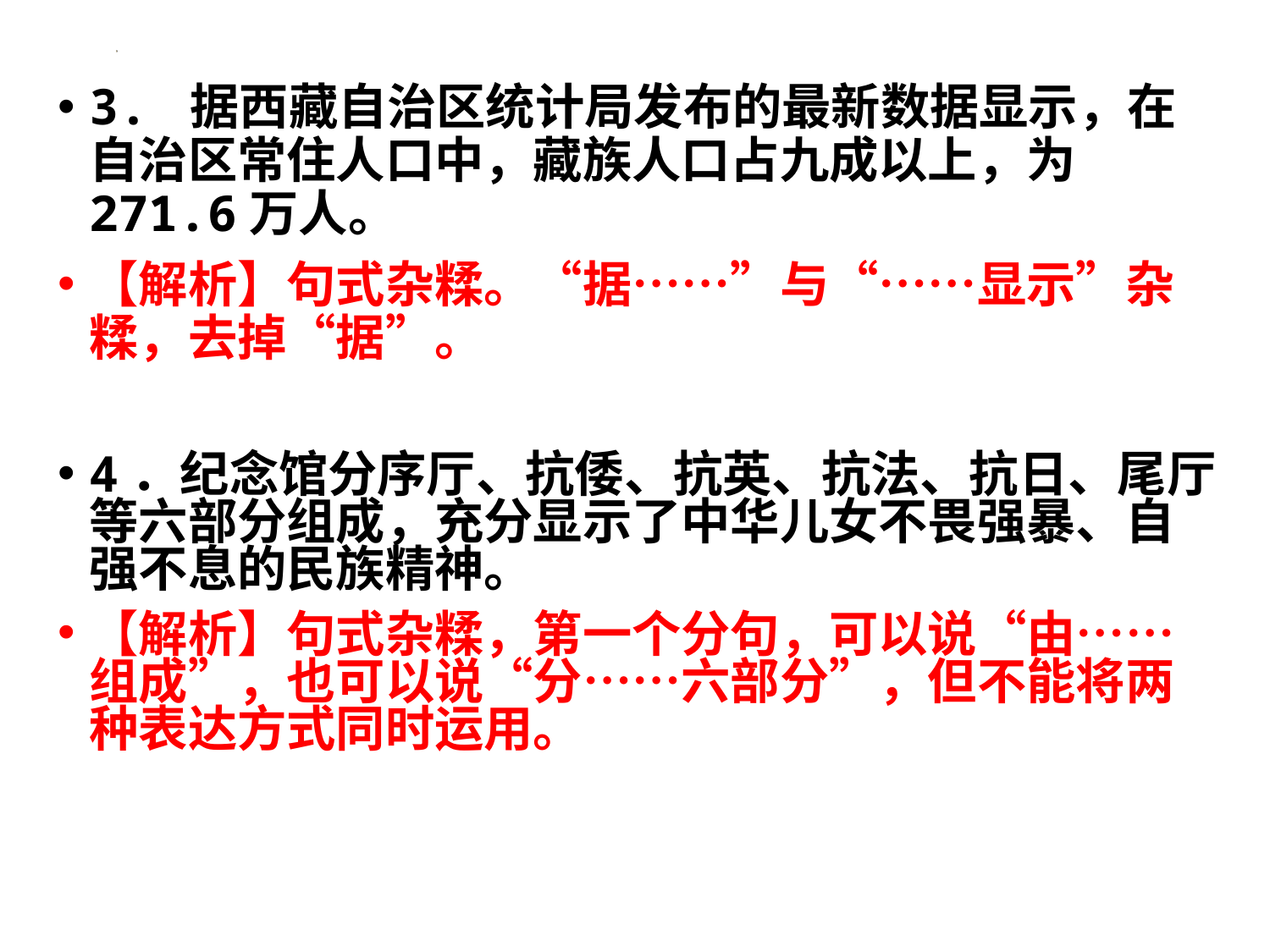

3. 据西藏自治区统计局发布的最新数据显示，在自治区常住人口中，藏族人口占九成以上，为271.6万人。
【解析】句式杂糅。“据……”与“……显示”杂糅，去掉“据”。

4．纪念馆分序厅、抗倭、抗英、抗法、抗日、尾厅等六部分组成，充分显示了中华儿女不畏强暴、自强不息的民族精神。
【解析】句式杂糅，第一个分句，可以说“由……组成”，也可以说“分……六部分”，但不能将两种表达方式同时运用。